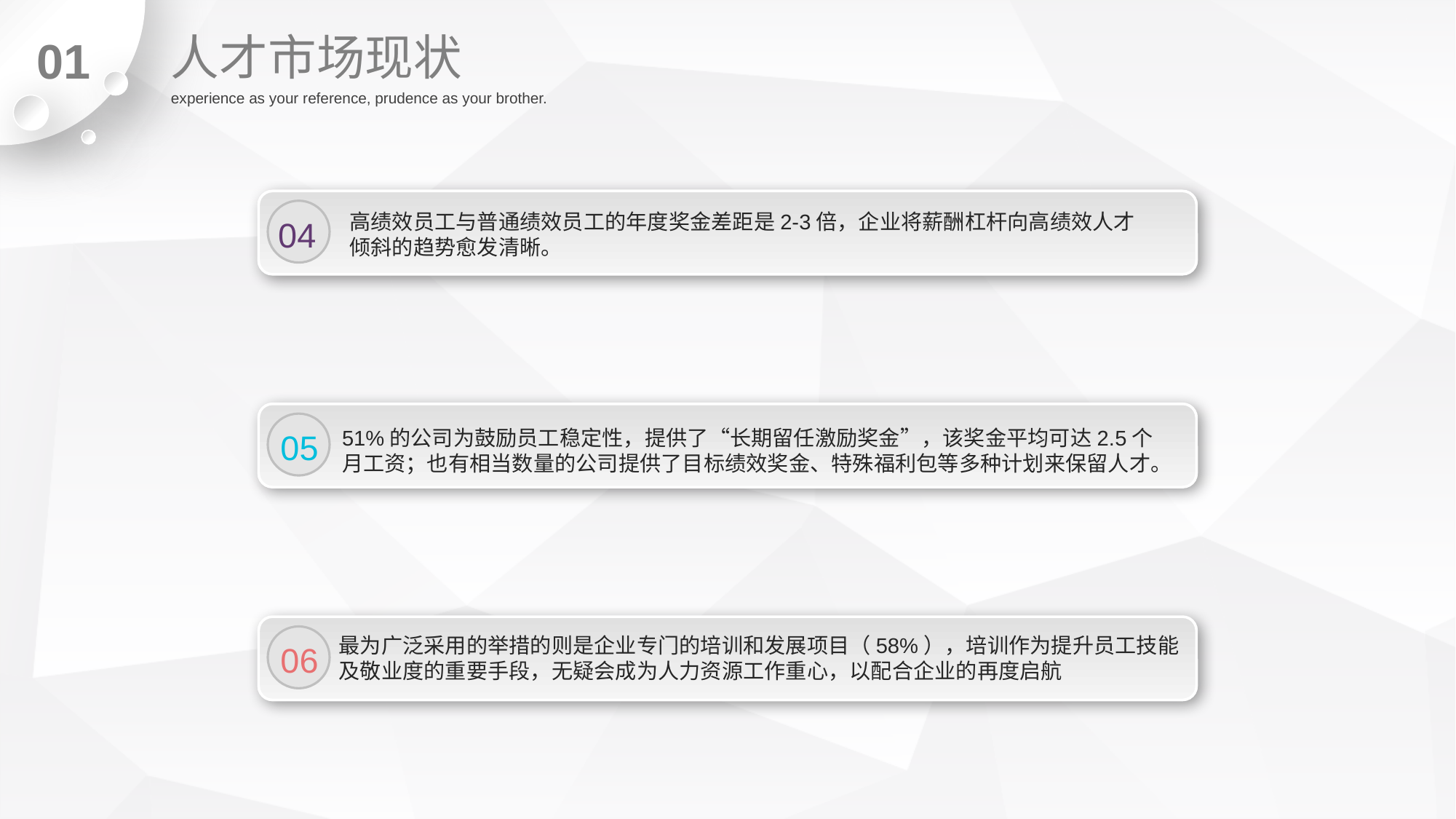

人才市场现状
01

experience as your reference, prudence as your brother.

04
高绩效员工与普通绩效员工的年度奖金差距是2-3倍，企业将薪酬杠杆向高绩效人才倾斜的趋势愈发清晰。

05
51%的公司为鼓励员工稳定性，提供了“长期留任激励奖金”，该奖金平均可达2.5个月工资；也有相当数量的公司提供了目标绩效奖金、特殊福利包等多种计划来保留人才。

06
最为广泛采用的举措的则是企业专门的培训和发展项目（58%），培训作为提升员工技能及敬业度的重要手段，无疑会成为人力资源工作重心，以配合企业的再度启航